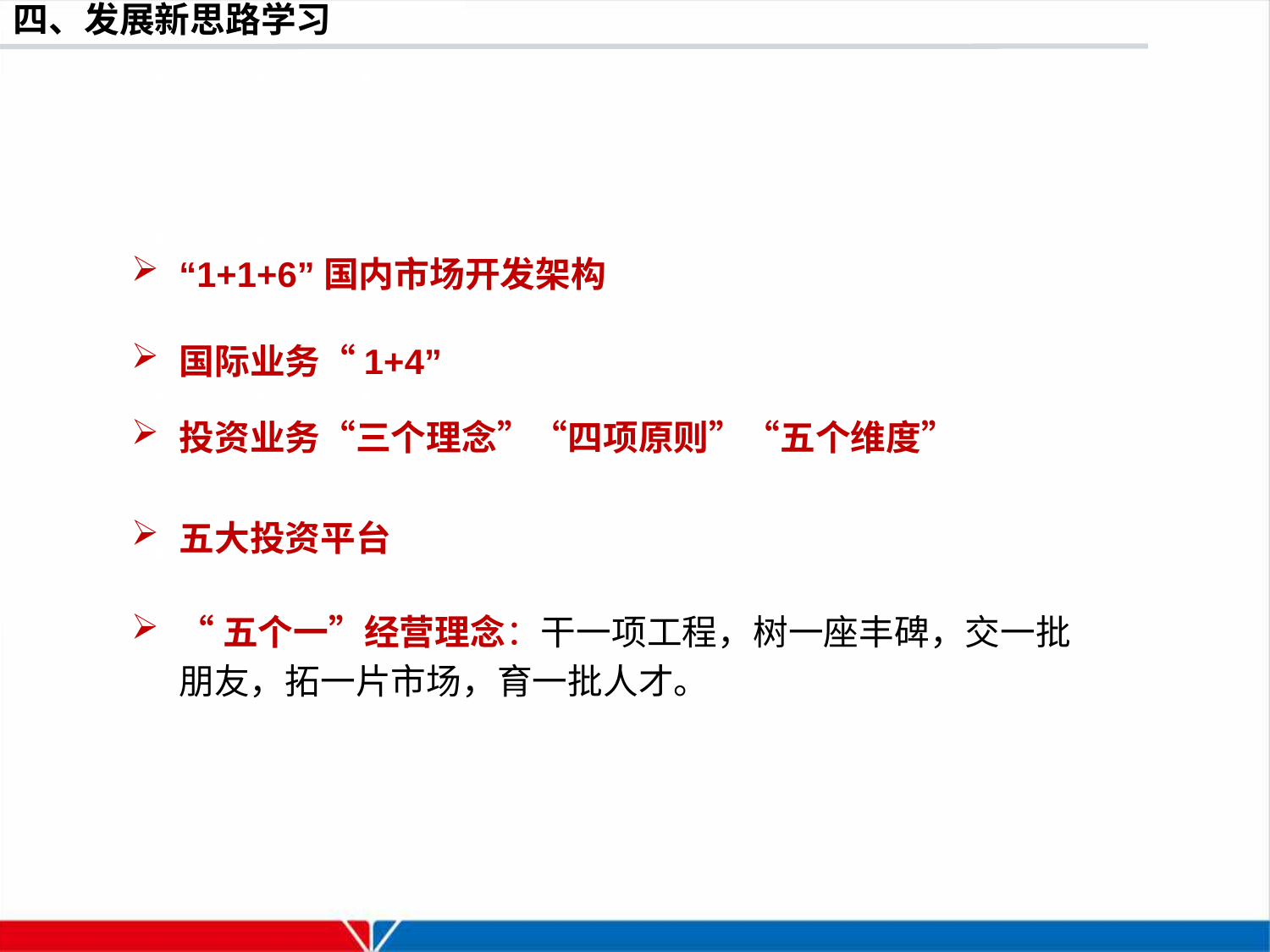

“1+1+6”国内市场开发架构
国际业务“1+4”
投资业务“三个理念”“四项原则”“五个维度”
五大投资平台
“五个一”经营理念：干一项工程，树一座丰碑，交一批朋友，拓一片市场，育一批人才。